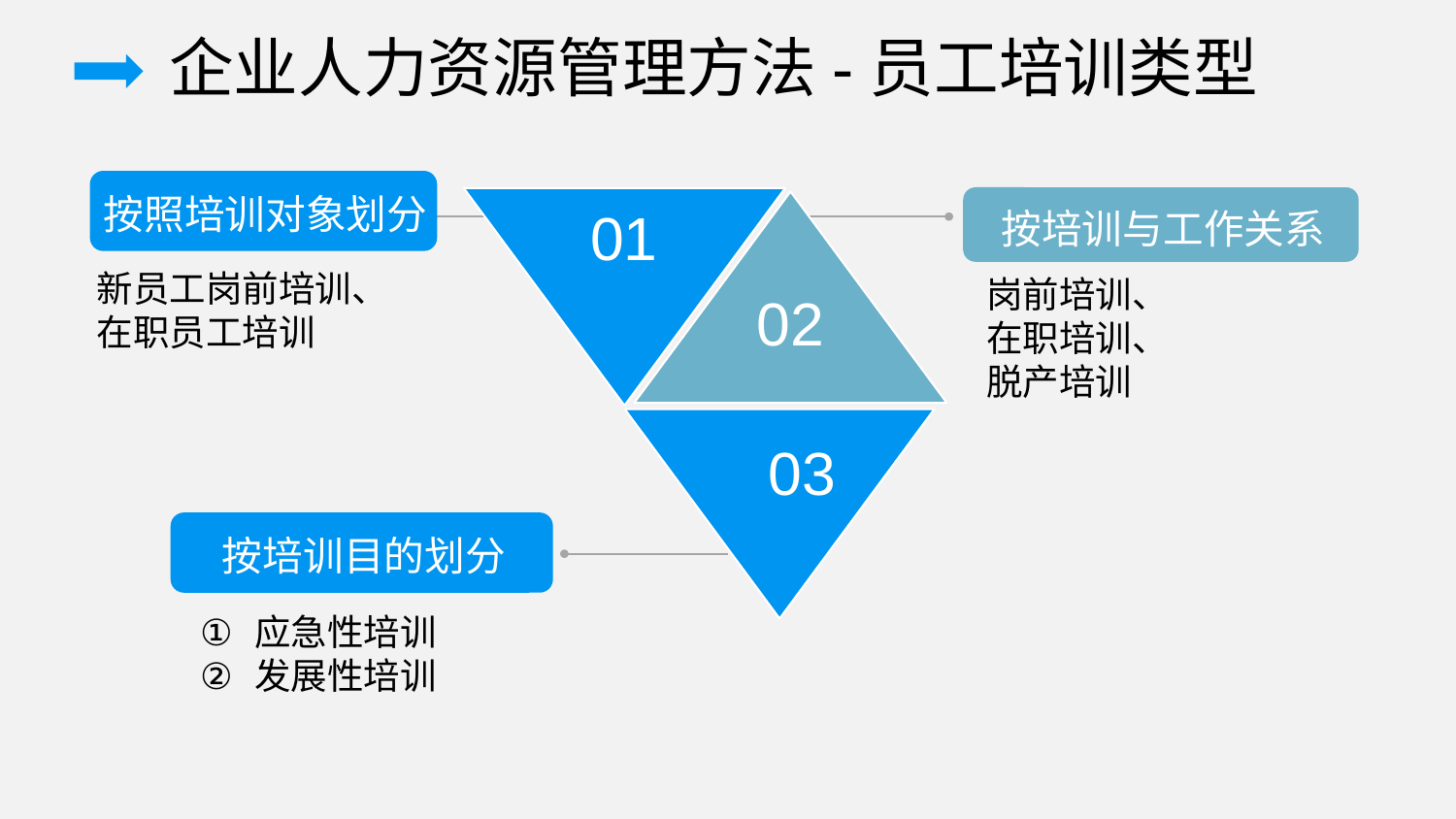

企业人力资源管理方法-员工培训类型
按照培训对象划分

按培训与工作关系

01

02

新员工岗前培训、
在职员工培训
岗前培训、
在职培训、
脱产培训

03
按培训目的划分

应急性培训
发展性培训